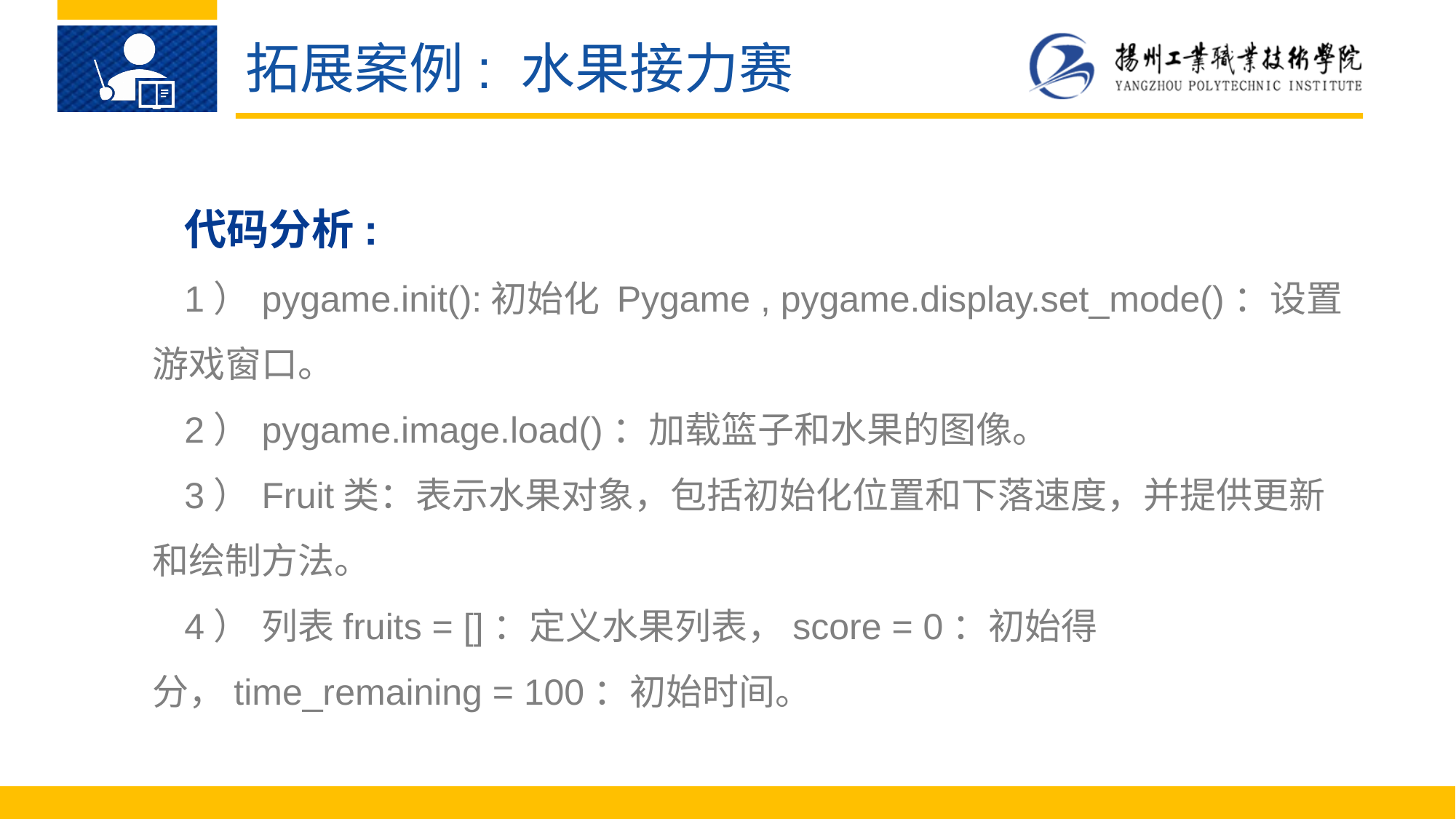

拓展案例: 水果接力赛
代码分析:
1）	pygame.init():初始化 Pygame , pygame.display.set_mode()：设置游戏窗口。
2）	pygame.image.load()：加载篮子和水果的图像。
3）	Fruit类：表示水果对象，包括初始化位置和下落速度，并提供更新和绘制方法。
4）	列表fruits = []：定义水果列表，score = 0：初始得分，time_remaining = 100：初始时间。